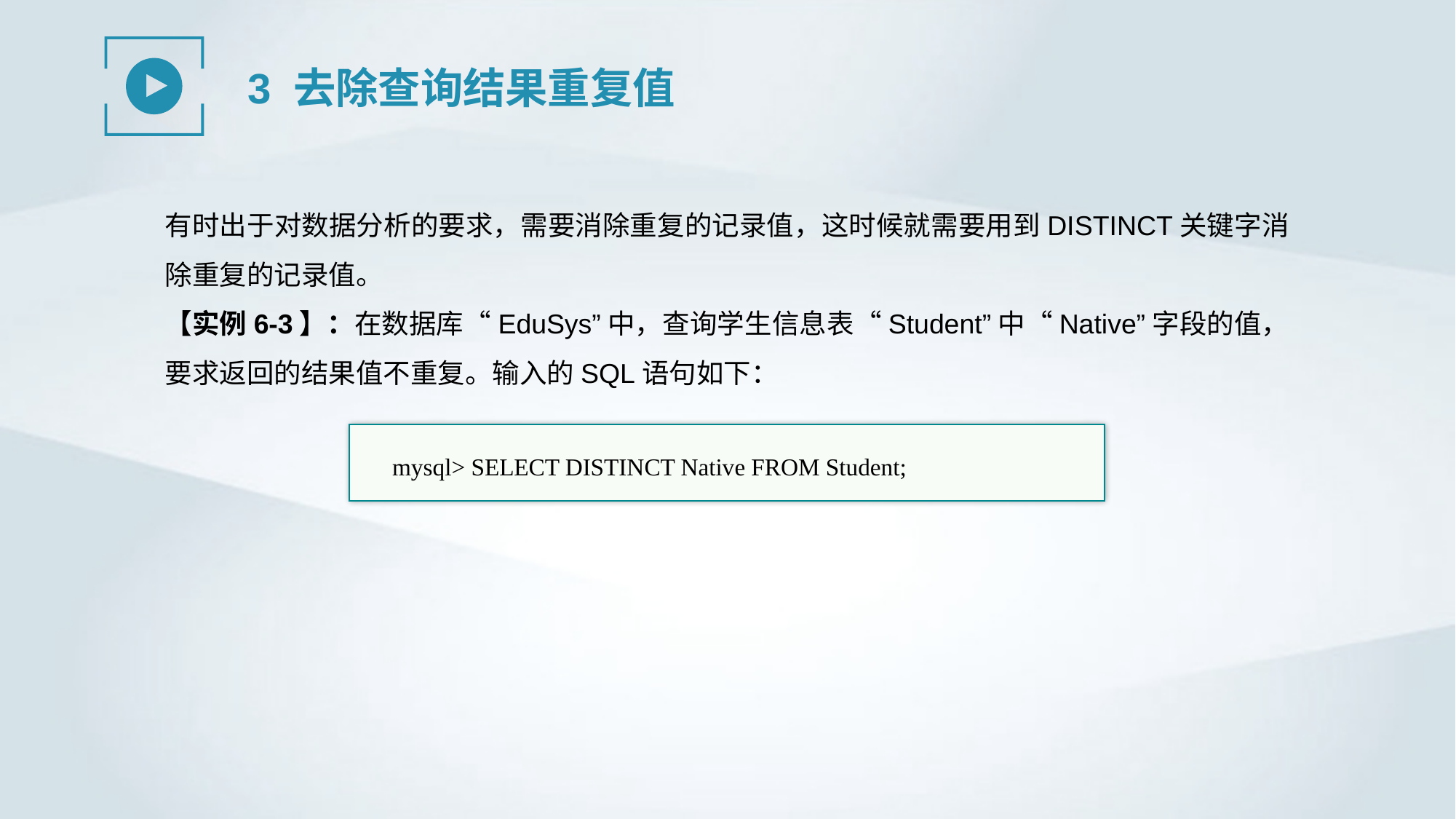

3 去除查询结果重复值
有时出于对数据分析的要求，需要消除重复的记录值，这时候就需要用到DISTINCT关键字消除重复的记录值。
【实例6-3】：在数据库“EduSys”中，查询学生信息表“Student”中“Native”字段的值，要求返回的结果值不重复。输入的SQL语句如下：

mysql> SELECT DISTINCT Native FROM Student;